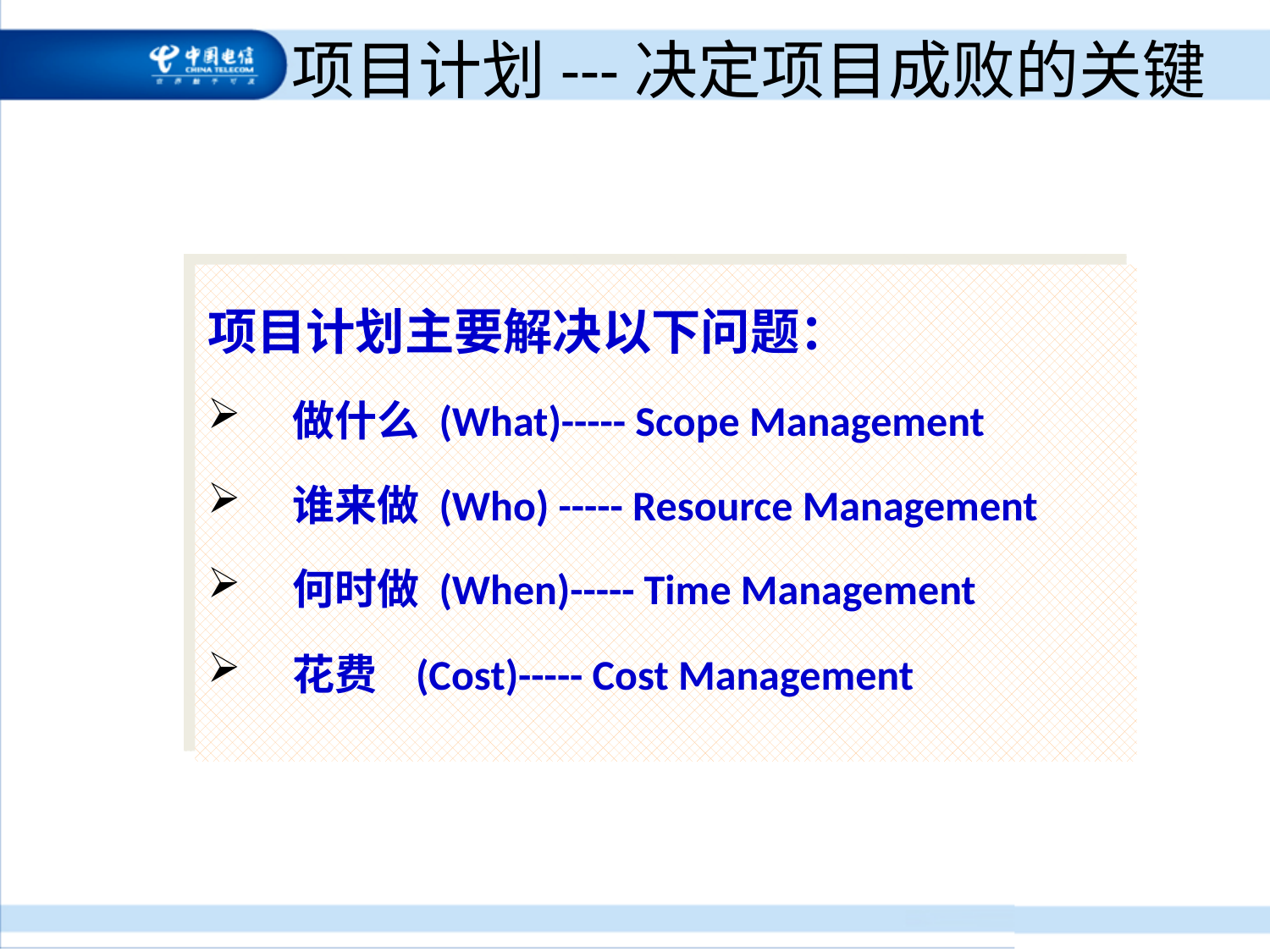

# 项目计划---决定项目成败的关键
项目计划主要解决以下问题：
做什么 (What)----- Scope Management
谁来做 (Who) ----- Resource Management
何时做 (When)----- Time Management
花费   (Cost)----- Cost Management